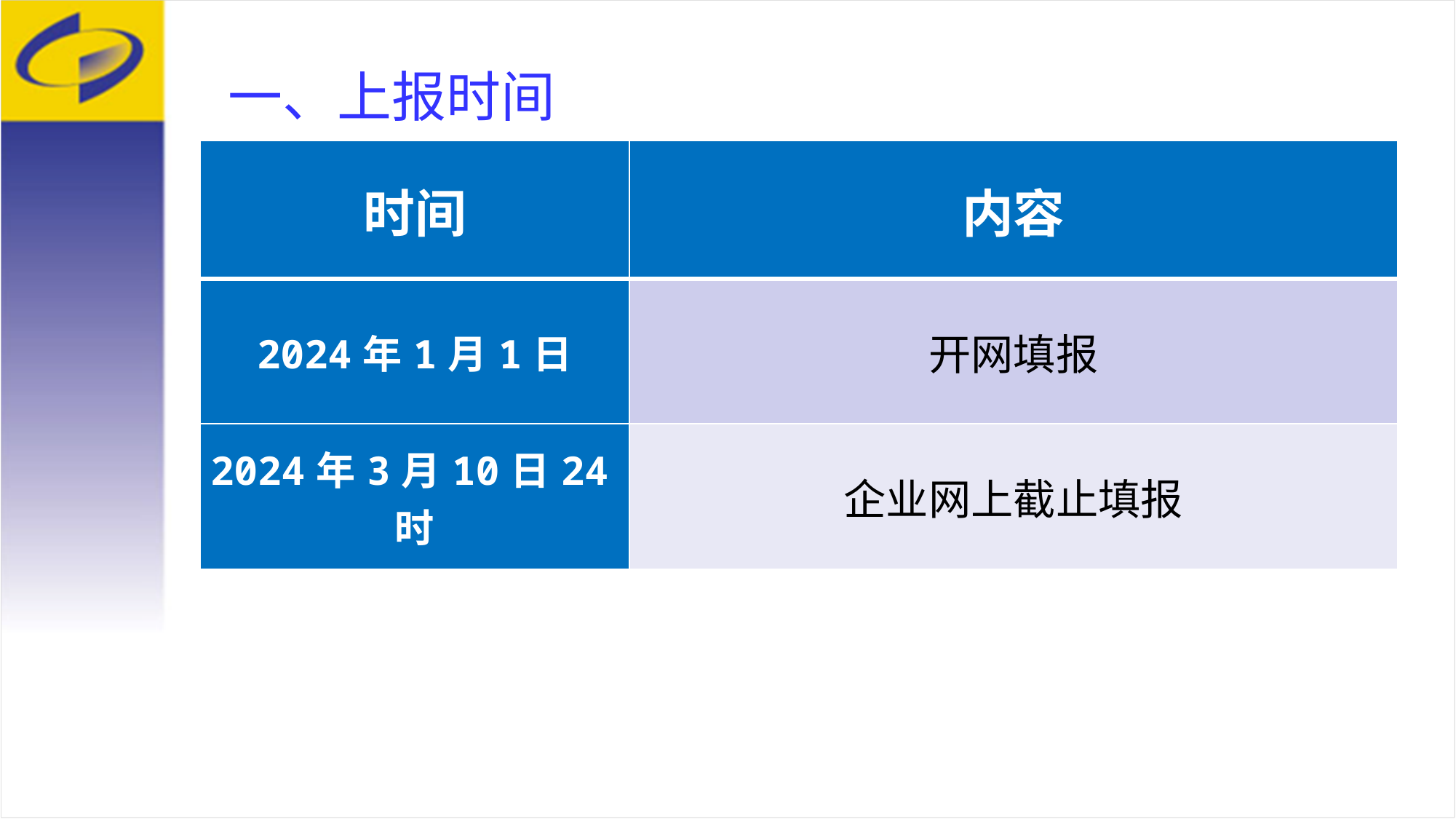

一、上报时间
| 时间 | 内容 |
| --- | --- |
| 2024年1月1日 | 开网填报 |
| 2024年3月10日24时 | 企业网上截止填报 |
3